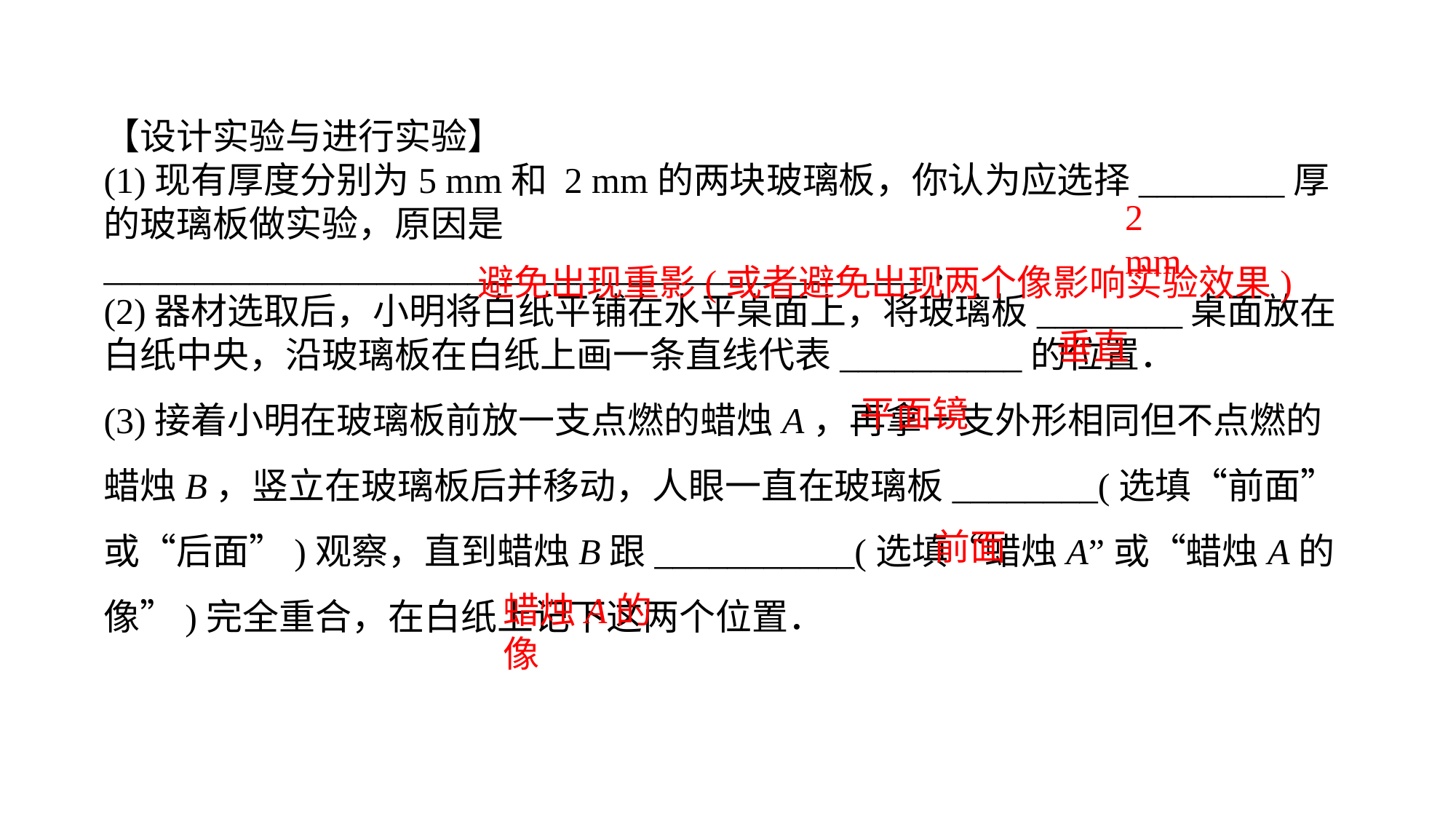

【设计实验与进行实验】(1)现有厚度分别为5 mm和 2 mm的两块玻璃板，你认为应选择________厚的玻璃板做实验，原因是_____________________________________________．(2)器材选取后，小明将白纸平铺在水平桌面上，将玻璃板________桌面放在白纸中央，沿玻璃板在白纸上画一条直线代表__________的位置．(3)接着小明在玻璃板前放一支点燃的蜡烛A，再拿一支外形相同但不点燃的蜡烛B，竖立在玻璃板后并移动，人眼一直在玻璃板________(选填“前面”或“后面”)观察，直到蜡烛B跟___________(选填“蜡烛A”或“蜡烛A的像”)完全重合，在白纸上记下这两个位置．
2 mm
避免出现重影(或者避免出现两个像影响实验效果)
垂直
平面镜
前面
蜡烛A的像